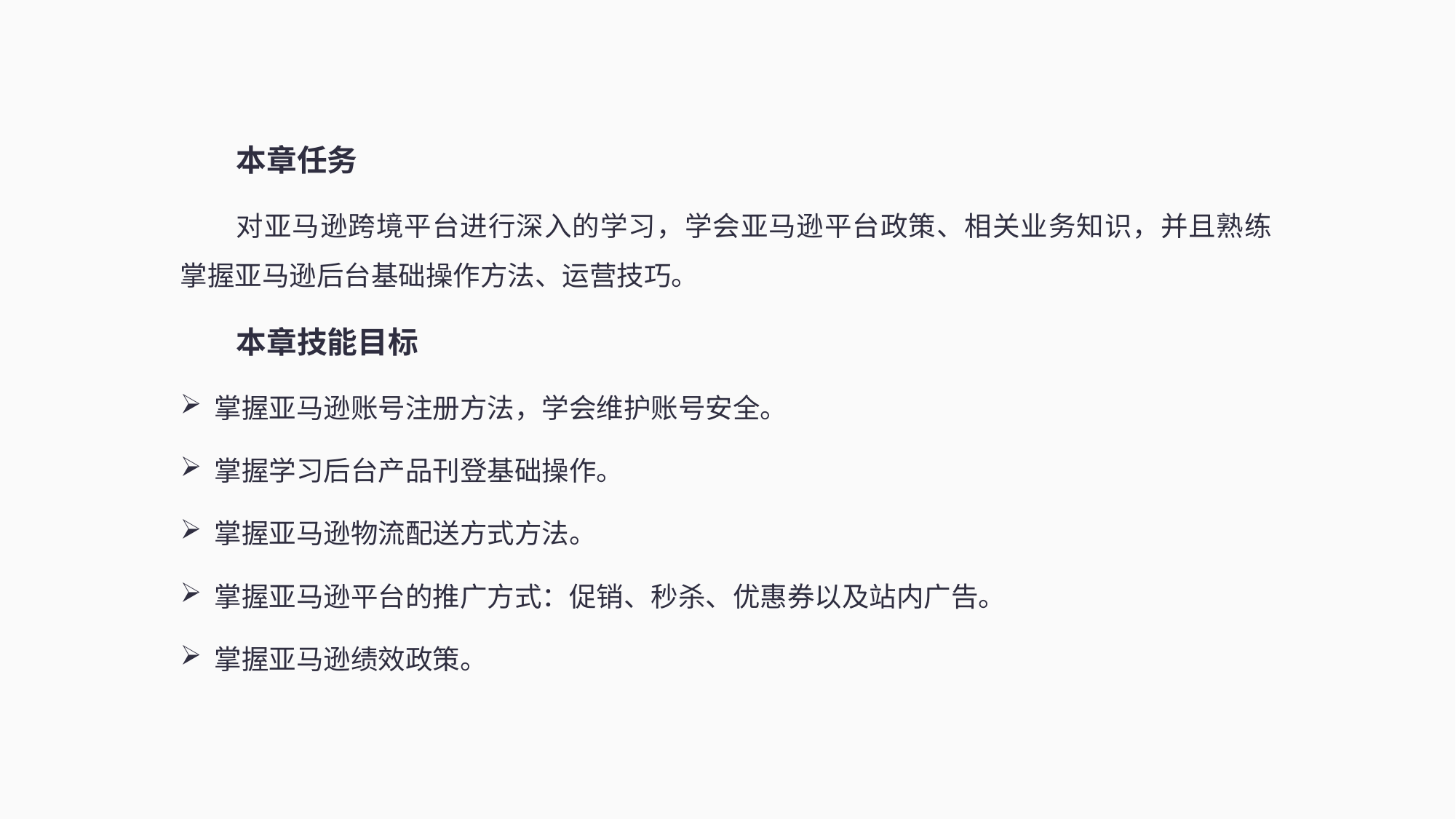

本章任务
对亚马逊跨境平台进行深入的学习，学会亚马逊平台政策、相关业务知识，并且熟练掌握亚马逊后台基础操作方法、运营技巧。
本章技能目标
掌握亚马逊账号注册方法，学会维护账号安全。
掌握学习后台产品刊登基础操作。
掌握亚马逊物流配送方式方法。
掌握亚马逊平台的推广方式：促销、秒杀、优惠券以及站内广告。
掌握亚马逊绩效政策。